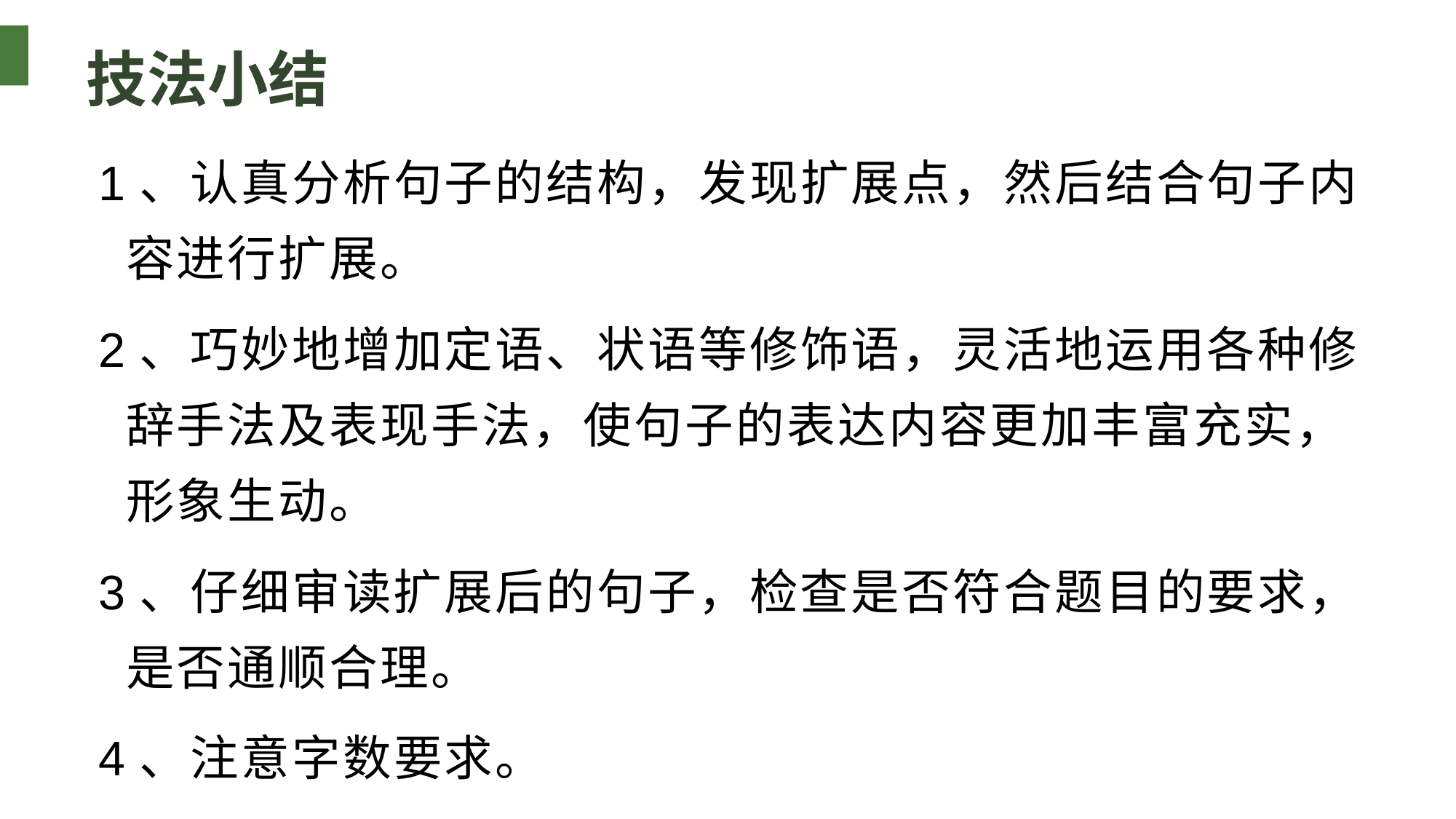

技法小结
1、认真分析句子的结构，发现扩展点，然后结合句子内容进行扩展。
2、巧妙地增加定语、状语等修饰语，灵活地运用各种修辞手法及表现手法，使句子的表达内容更加丰富充实，形象生动。
3、仔细审读扩展后的句子，检查是否符合题目的要求，是否通顺合理。
4、注意字数要求。